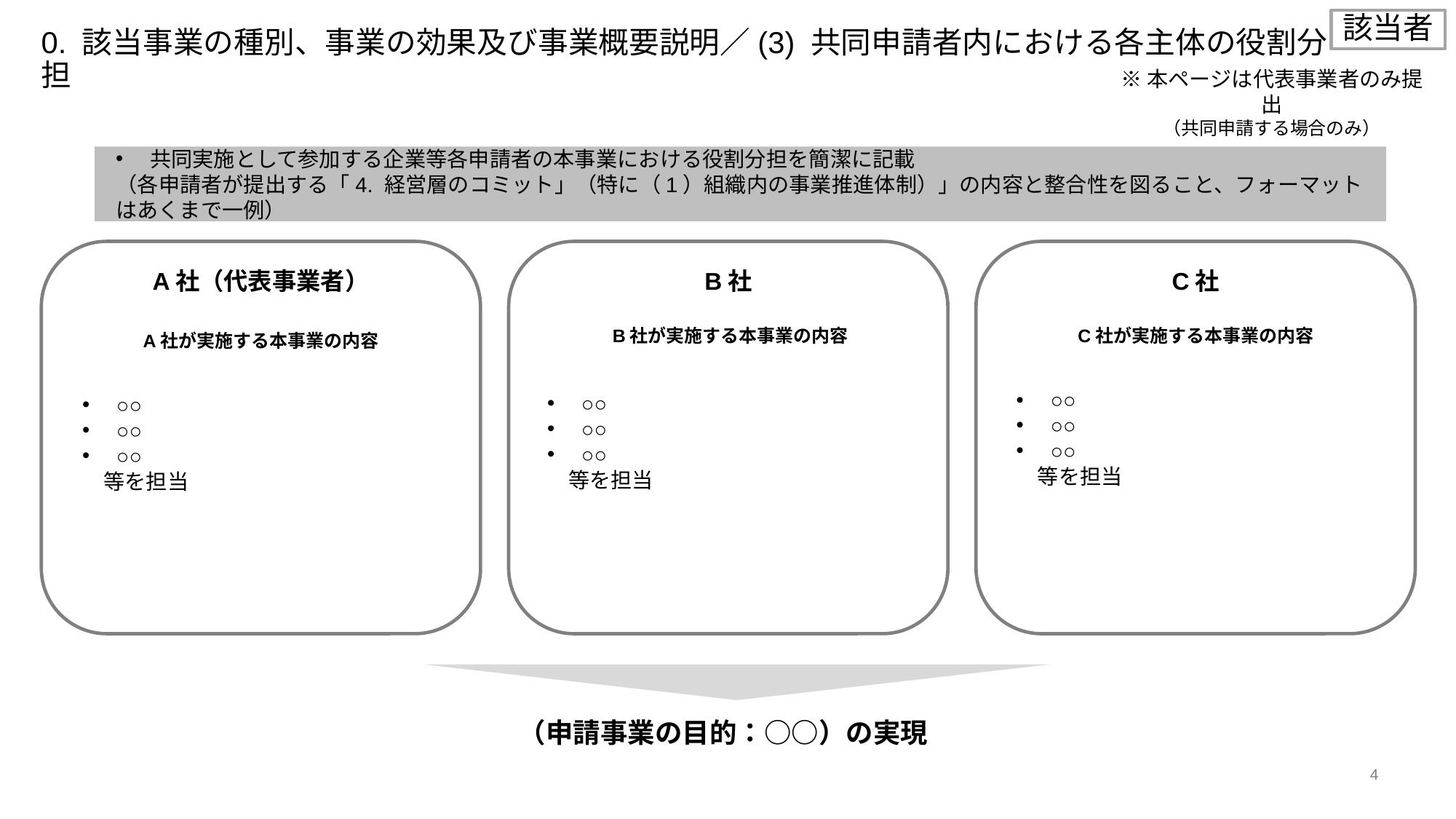

該当者
0. 該当事業の種別、事業の効果及び事業概要説明／(3) 共同申請者内における各主体の役割分担
※本ページは代表事業者のみ提出
（共同申請する場合のみ）
共同実施として参加する企業等各申請者の本事業における役割分担を簡潔に記載
（各申請者が提出する「4. 経営層のコミット」（特に（1）組織内の事業推進体制）」の内容と整合性を図ること、フォーマットはあくまで一例）
A社（代表事業者）
B社
C社
C社が実施する本事業の内容
B社が実施する本事業の内容
A社が実施する本事業の内容
○○
○○
○○
　等を担当
○○
○○
○○
　等を担当
○○
○○
○○
　等を担当

（申請事業の目的：○○）の実現